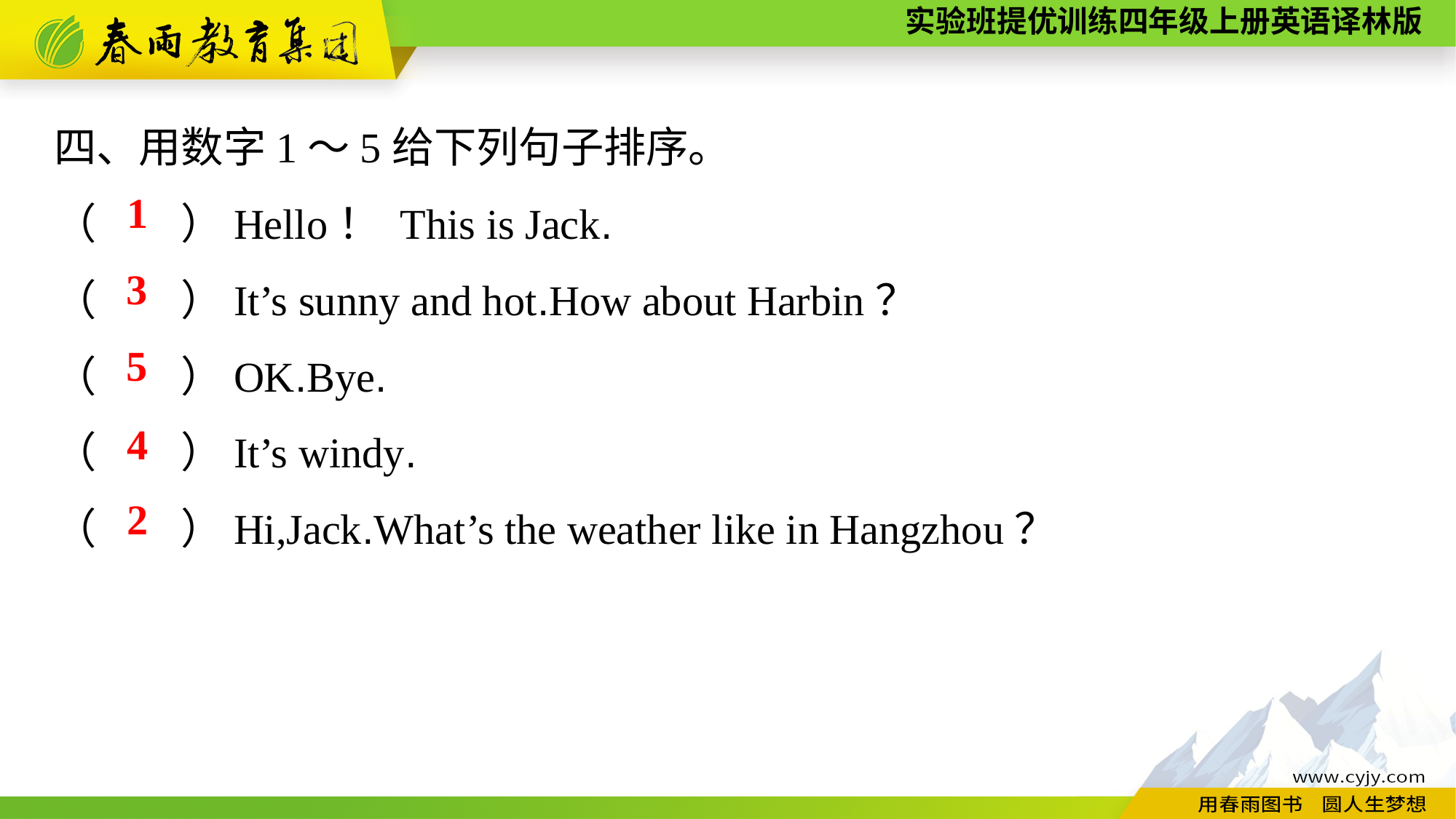

四、用数字1～5给下列句子排序。
（　　）Hello！ This is Jack.
（　　）It’s sunny and hot.How about Harbin？
（　　）OK.Bye.
（　　）It’s windy.
（　　）Hi,Jack.What’s the weather like in Hangzhou？
1
3
5
4
2